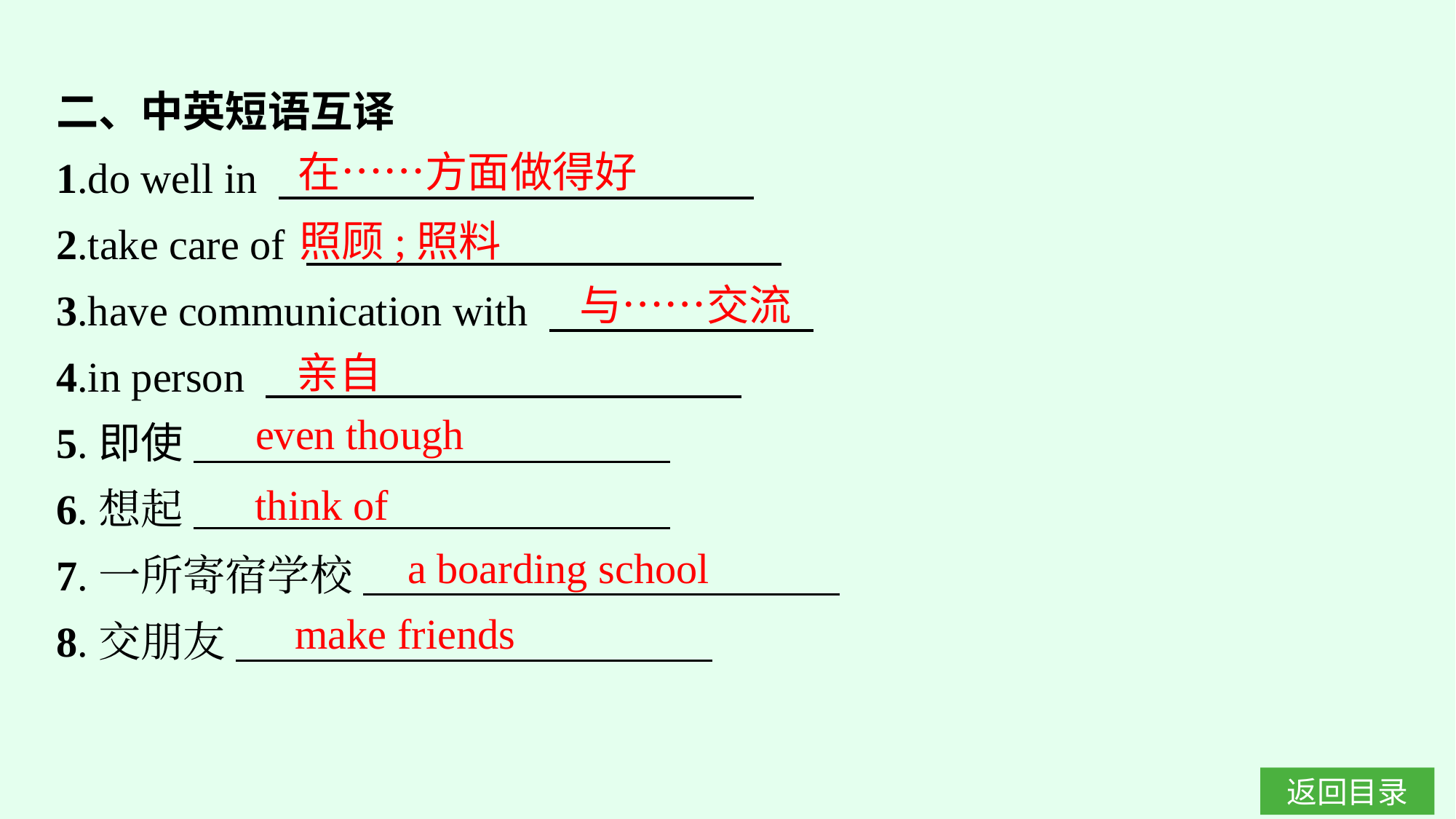

二、中英短语互译
1.do well in
2.take care of
3.have communication with
4.in person
5.即使
6.想起
7.一所寄宿学校
8.交朋友
在……方面做得好
照顾;照料
与……交流
亲自
even though
think of
a boarding school
make friends